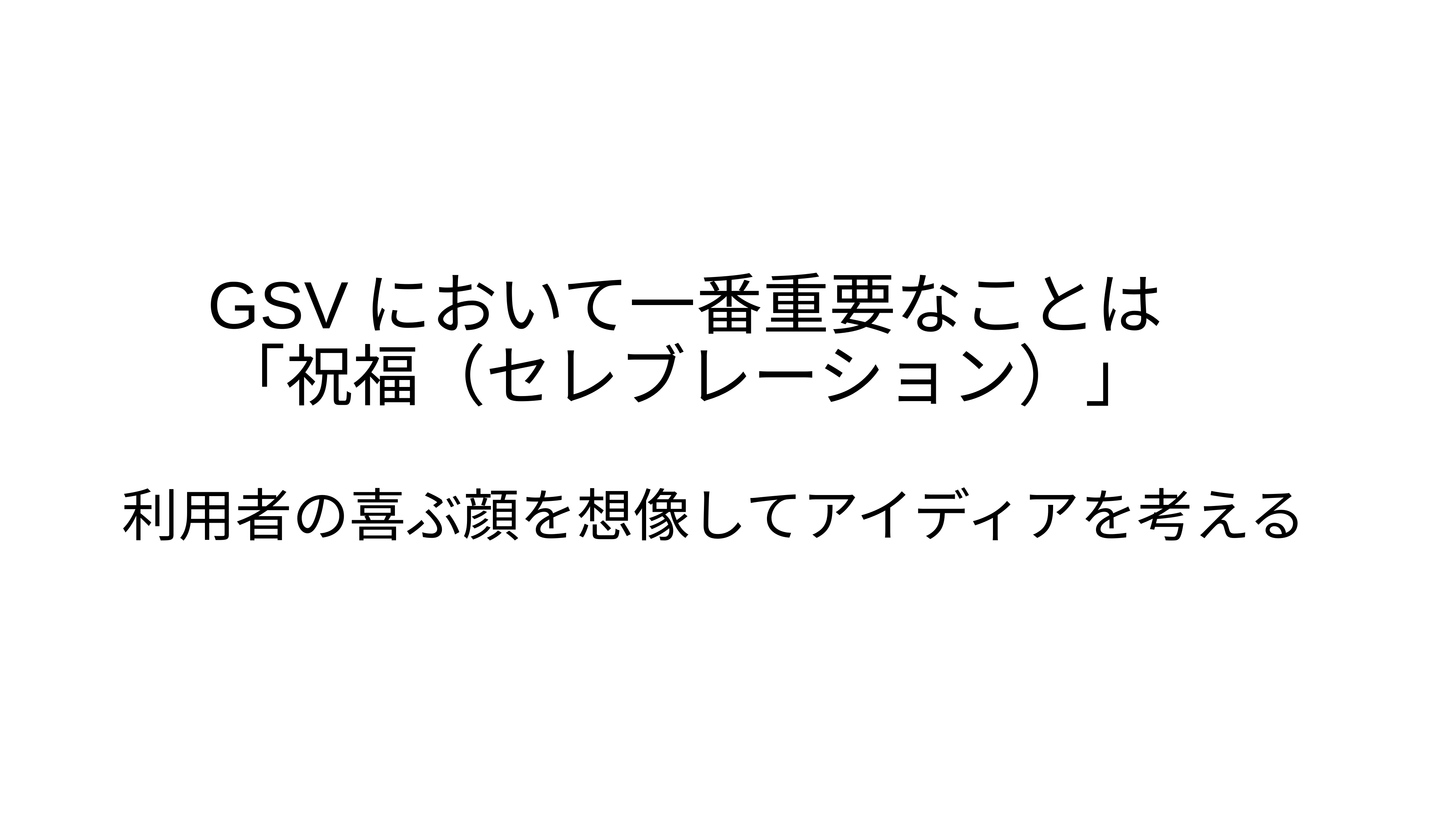

GSVにおいて一番重要なことは
「祝福（セレブレーション）」

　利用者の喜ぶ顔を想像してアイディアを考える